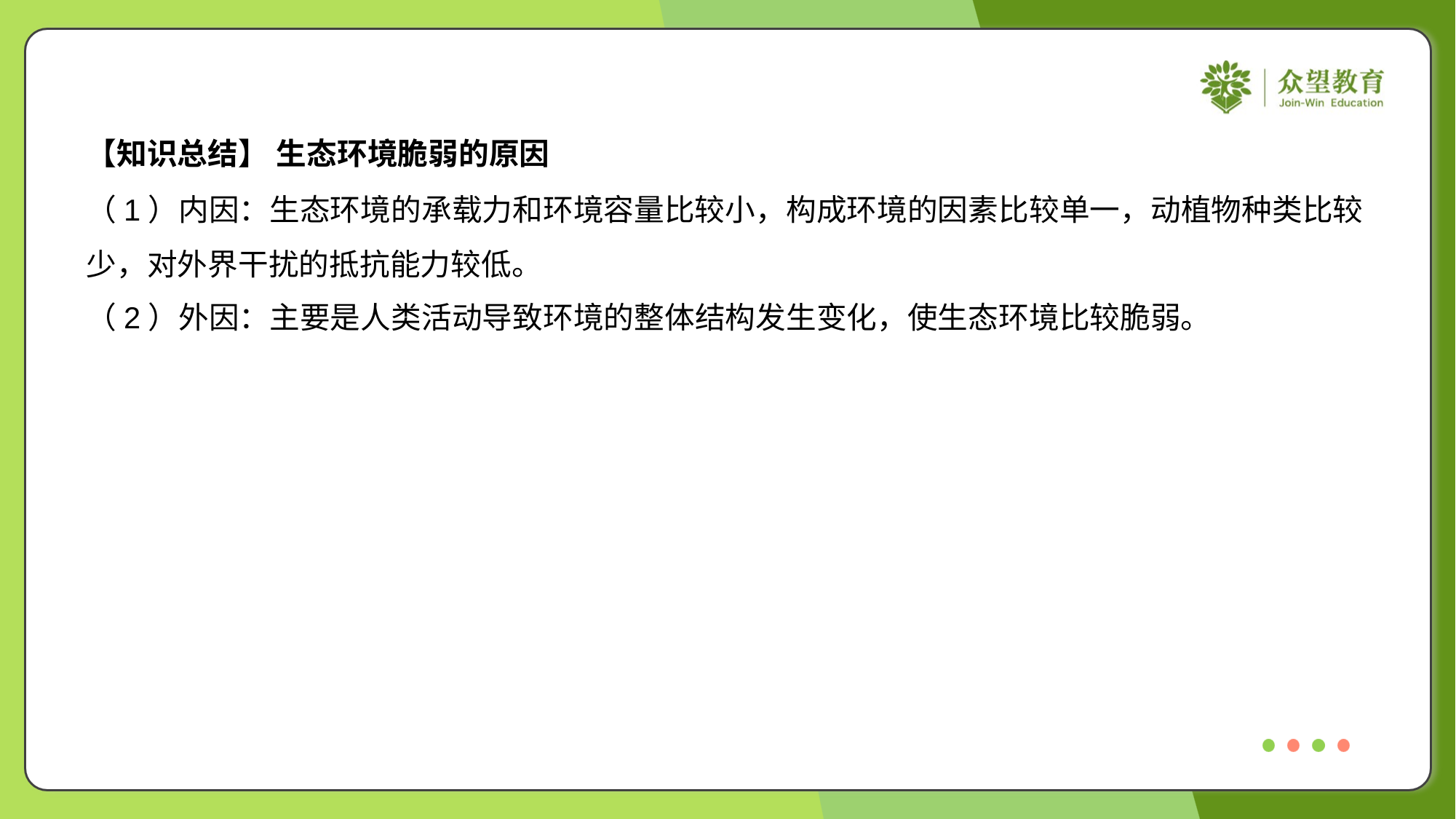

【知识总结】 生态环境脆弱的原因
（1）内因：生态环境的承载力和环境容量比较小，构成环境的因素比较单一，动植物种类比较
少，对外界干扰的抵抗能力较低。
（2）外因：主要是人类活动导致环境的整体结构发生变化，使生态环境比较脆弱。